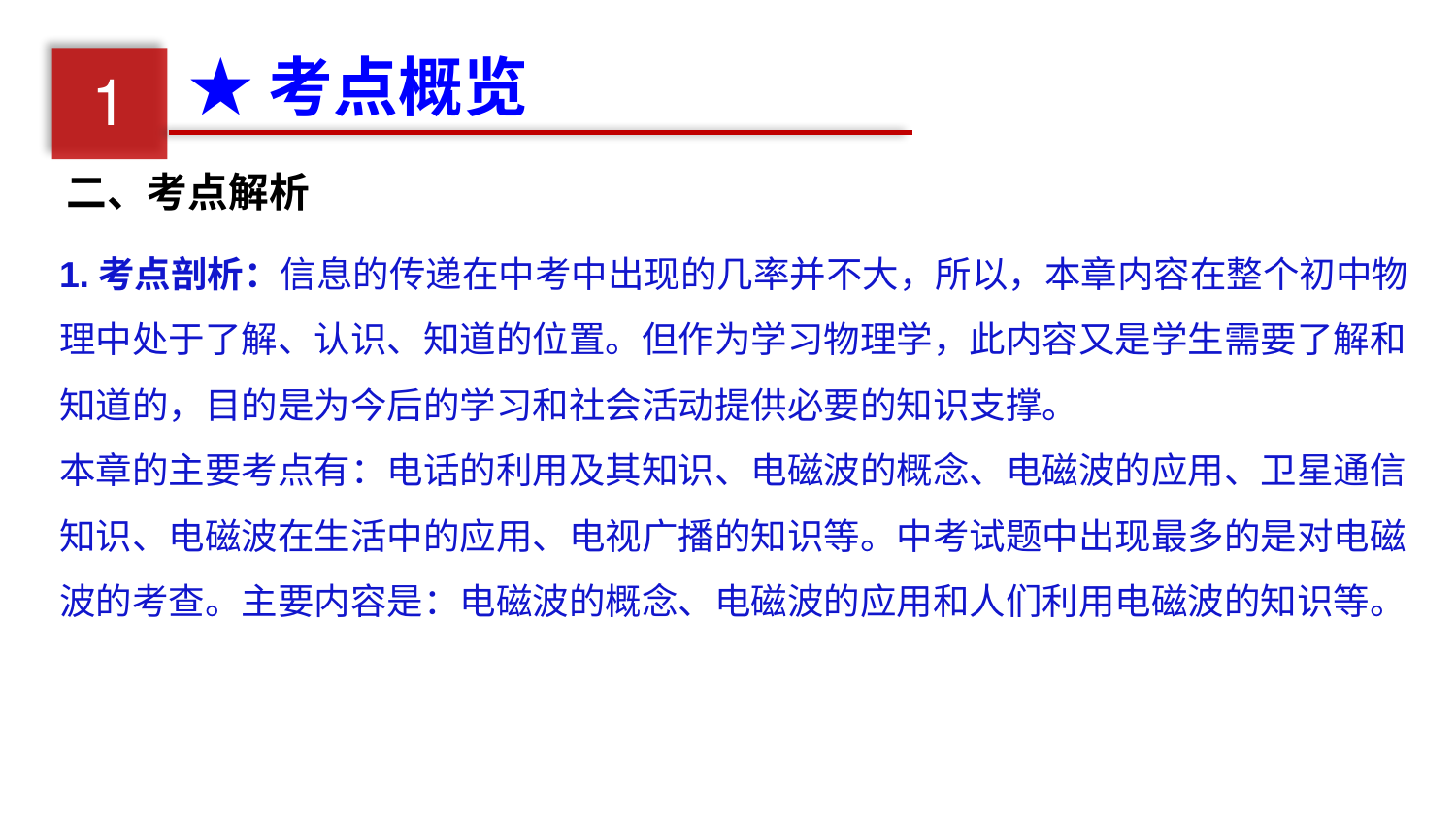

★考点概览

1
二、考点解析
1.考点剖析：信息的传递在中考中出现的几率并不大，所以，本章内容在整个初中物理中处于了解、认识、知道的位置。但作为学习物理学，此内容又是学生需要了解和知道的，目的是为今后的学习和社会活动提供必要的知识支撑。
本章的主要考点有：电话的利用及其知识、电磁波的概念、电磁波的应用、卫星通信知识、电磁波在生活中的应用、电视广播的知识等。中考试题中出现最多的是对电磁波的考查。主要内容是：电磁波的概念、电磁波的应用和人们利用电磁波的知识等。